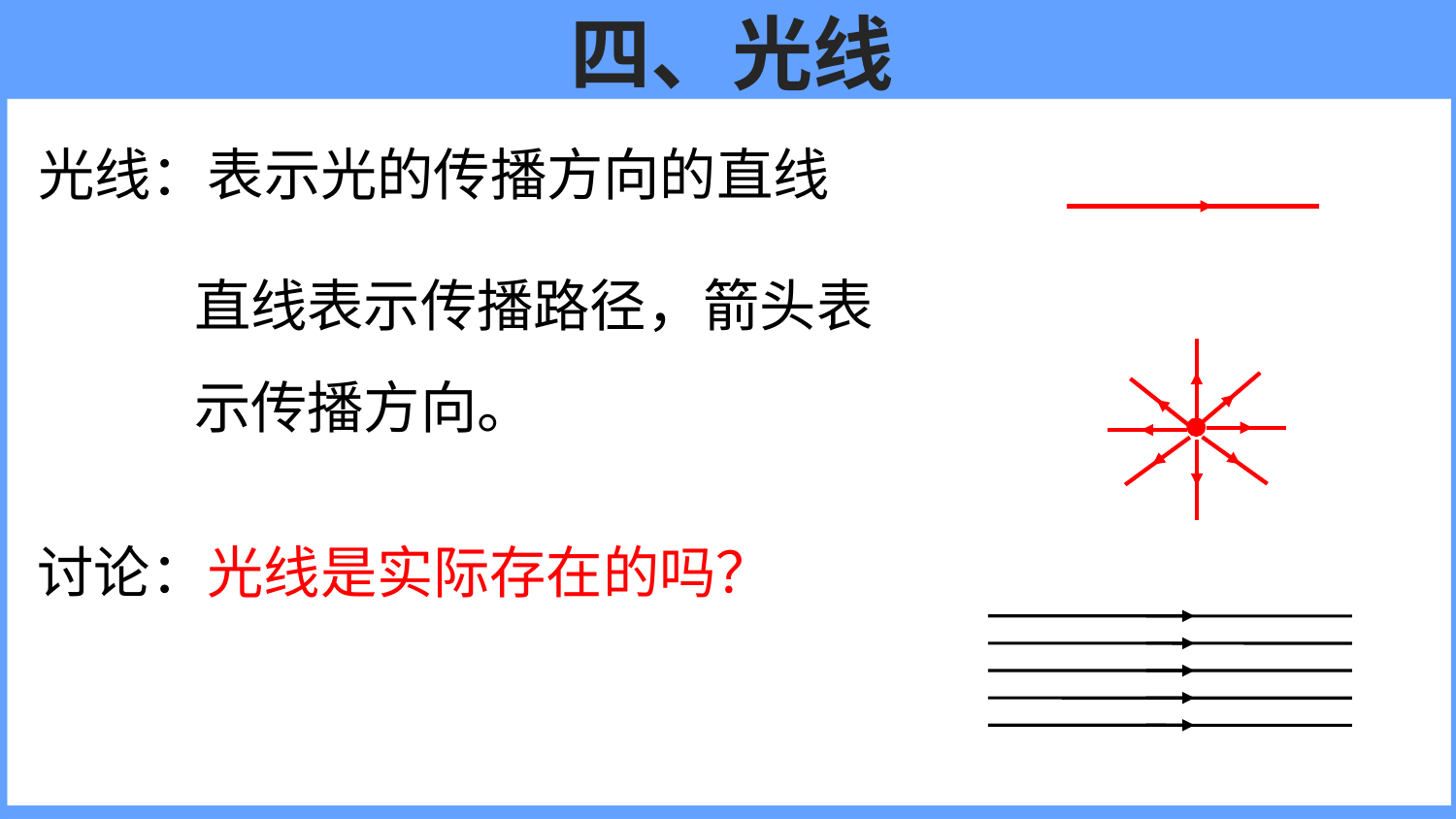

# 四、光线
光线：表示光的传播方向的直线

直线表示传播路径，箭头表示传播方向。

讨论：光线是实际存在的吗？